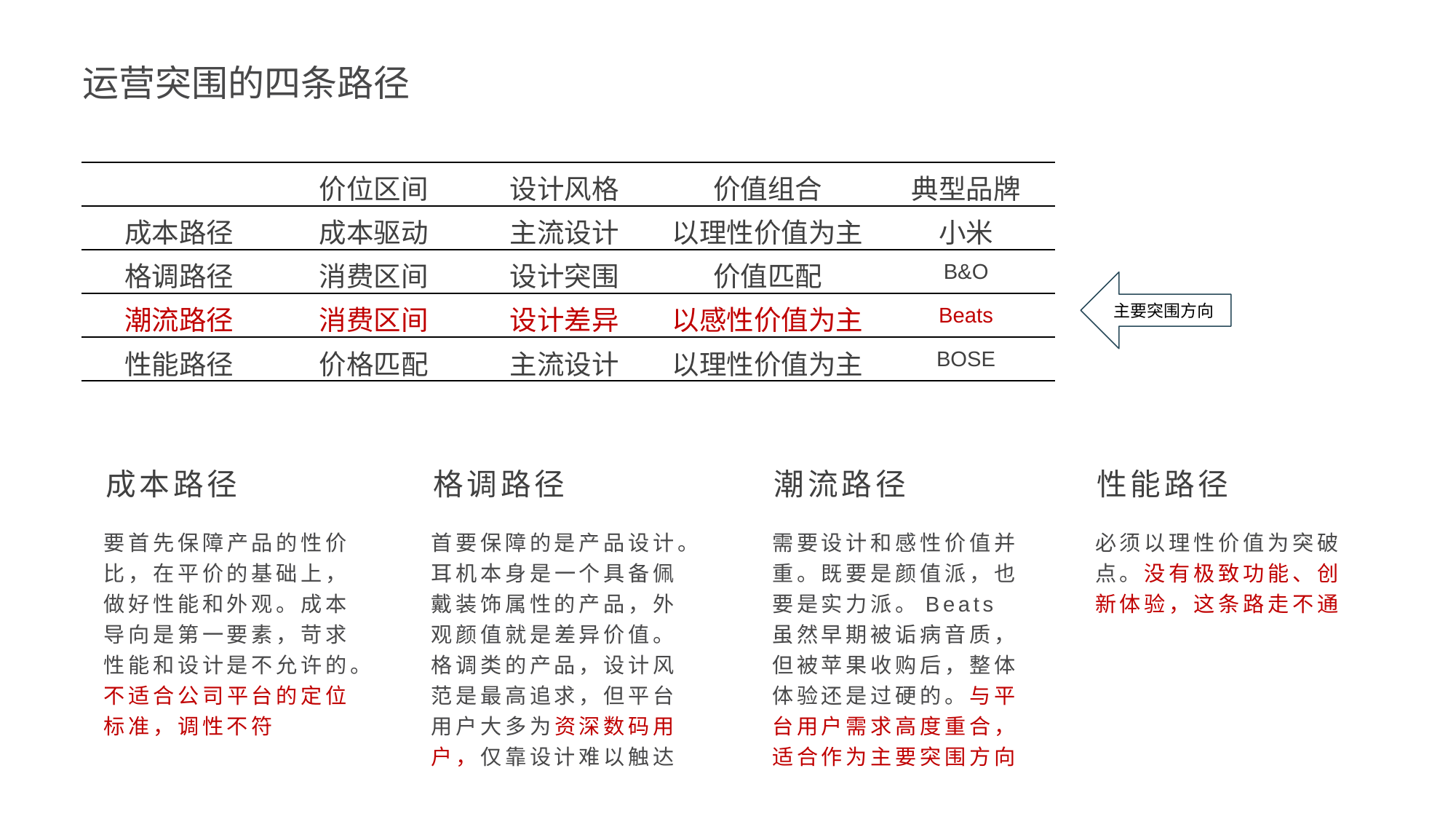

运营突围的四条路径
|  | 价位区间 | 设计风格 | 价值组合 | 典型品牌 |
| --- | --- | --- | --- | --- |
| 成本路径 | 成本驱动 | 主流设计 | 以理性价值为主 | 小米 |
| 格调路径 | 消费区间 | 设计突围 | 价值匹配 | B&O |
| 潮流路径 | 消费区间 | 设计差异 | 以感性价值为主 | Beats |
| 性能路径 | 价格匹配 | 主流设计 | 以理性价值为主 | BOSE |
主要突围方向
成本路径
要首先保障产品的性价比，在平价的基础上，做好性能和外观。成本导向是第一要素，苛求性能和设计是不允许的。不适合公司平台的定位标准，调性不符
格调路径
首要保障的是产品设计。耳机本身是一个具备佩戴装饰属性的产品，外观颜值就是差异价值。格调类的产品，设计风范是最高追求，但平台用户大多为资深数码用户，仅靠设计难以触达
潮流路径
需要设计和感性价值并重。既要是颜值派，也要是实力派。Beats虽然早期被诟病音质，但被苹果收购后，整体体验还是过硬的。与平台用户需求高度重合，适合作为主要突围方向
性能路径
必须以理性价值为突破点。没有极致功能、创新体验，这条路走不通